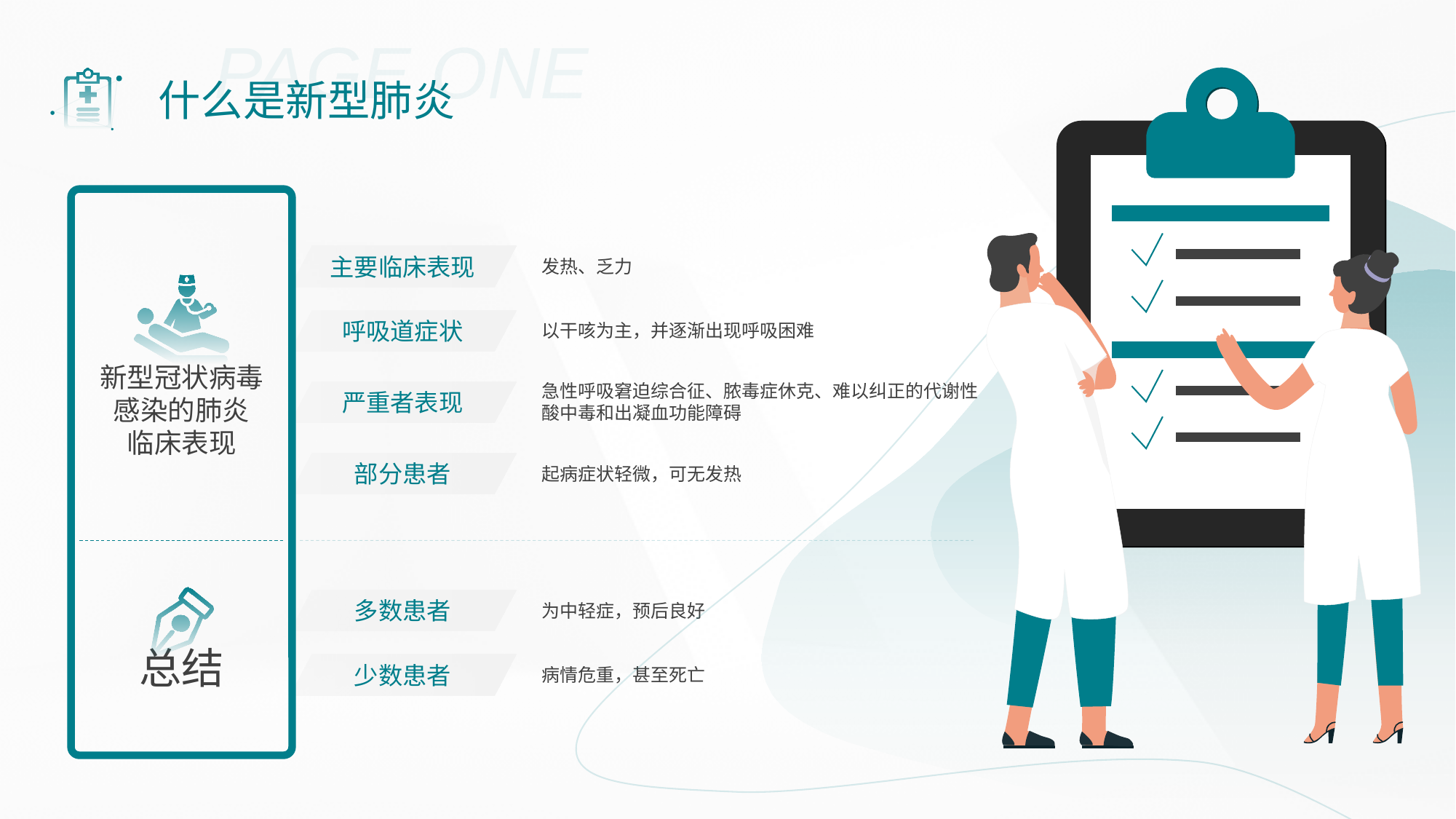

PAGE ONE

什么是新型肺炎

主要临床表现

发热、乏力

呼吸道症状
以干咳为主，并逐渐出现呼吸困难
新型冠状病毒
感染的肺炎
临床表现
急性呼吸窘迫综合征、脓毒症休克、难以纠正的代谢性
酸中毒和出凝血功能障碍

严重者表现

部分患者
起病症状轻微，可无发热

多数患者
为中轻症，预后良好
总结

少数患者
病情危重，甚至死亡